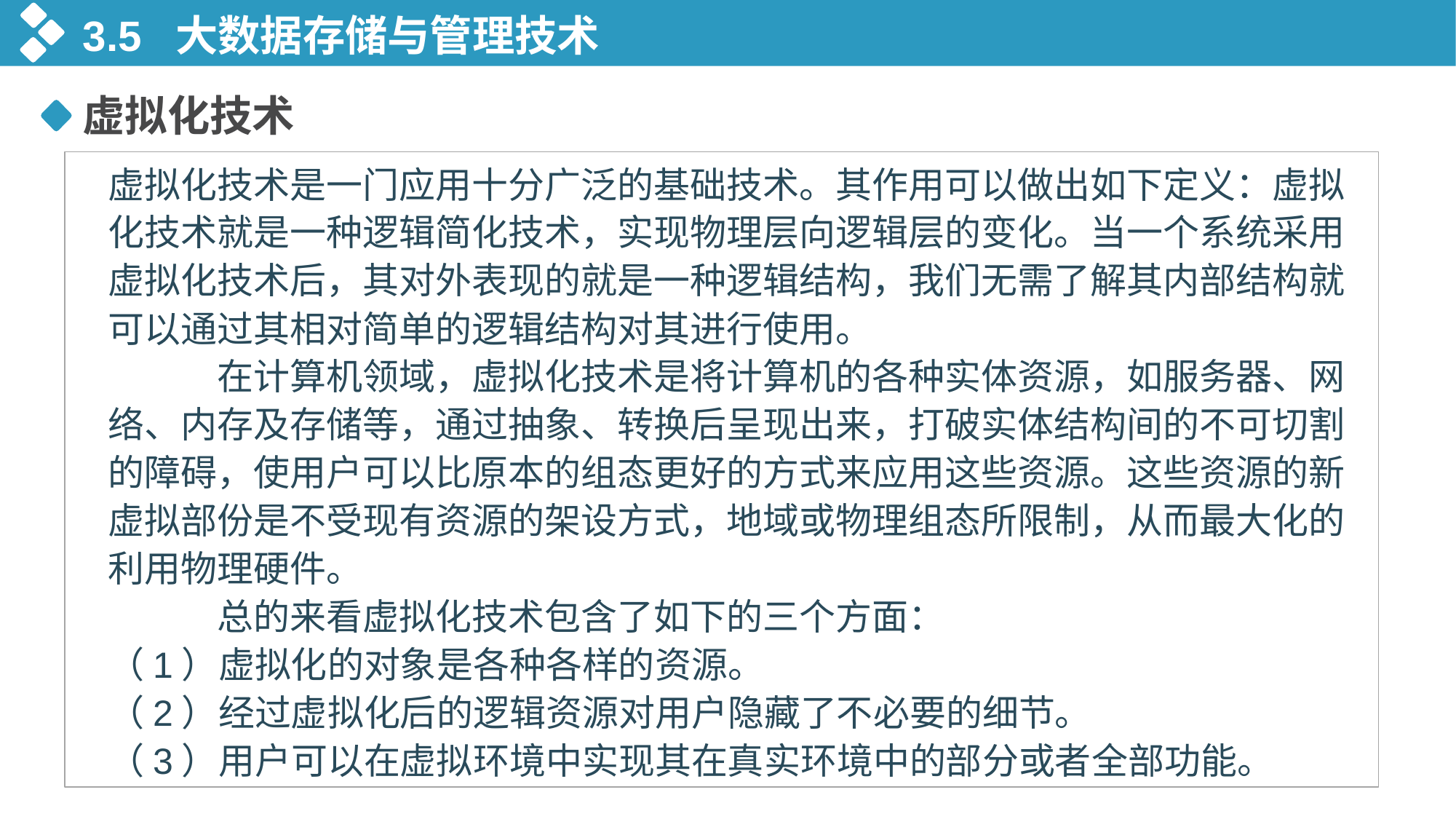

3.5  大数据存储与管理技术
虚拟化技术

  	虚拟化技术是一门应用十分广泛的基础技术。其作用可以做出如下定义：虚拟化技术就是一种逻辑简化技术，实现物理层向逻辑层的变化。当一个系统采用虚拟化技术后，其对外表现的就是一种逻辑结构，我们无需了解其内部结构就可以通过其相对简单的逻辑结构对其进行使用。
		在计算机领域，虚拟化技术是将计算机的各种实体资源，如服务器、网络、内存及存储等，通过抽象、转换后呈现出来，打破实体结构间的不可切割的障碍，使用户可以比原本的组态更好的方式来应用这些资源。这些资源的新虚拟部份是不受现有资源的架设方式，地域或物理组态所限制，从而最大化的利用物理硬件。
		总的来看虚拟化技术包含了如下的三个方面：
	（1）虚拟化的对象是各种各样的资源。
	（2）经过虚拟化后的逻辑资源对用户隐藏了不必要的细节。
	（3）用户可以在虚拟环境中实现其在真实环境中的部分或者全部功能。